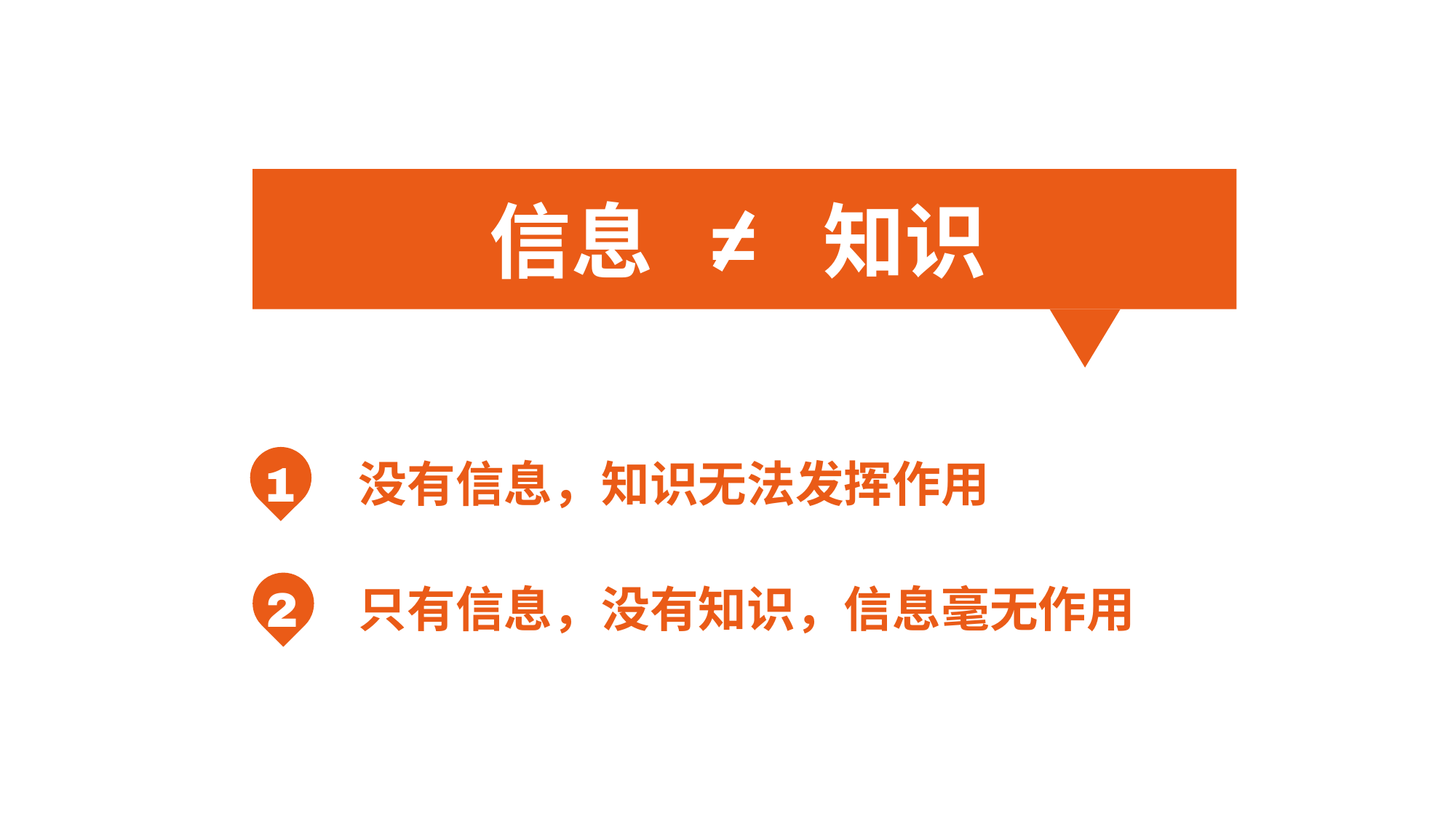

信息  =  知识

1
没有信息，知识无法发挥作用

2
只有信息，没有知识，信息毫无作用